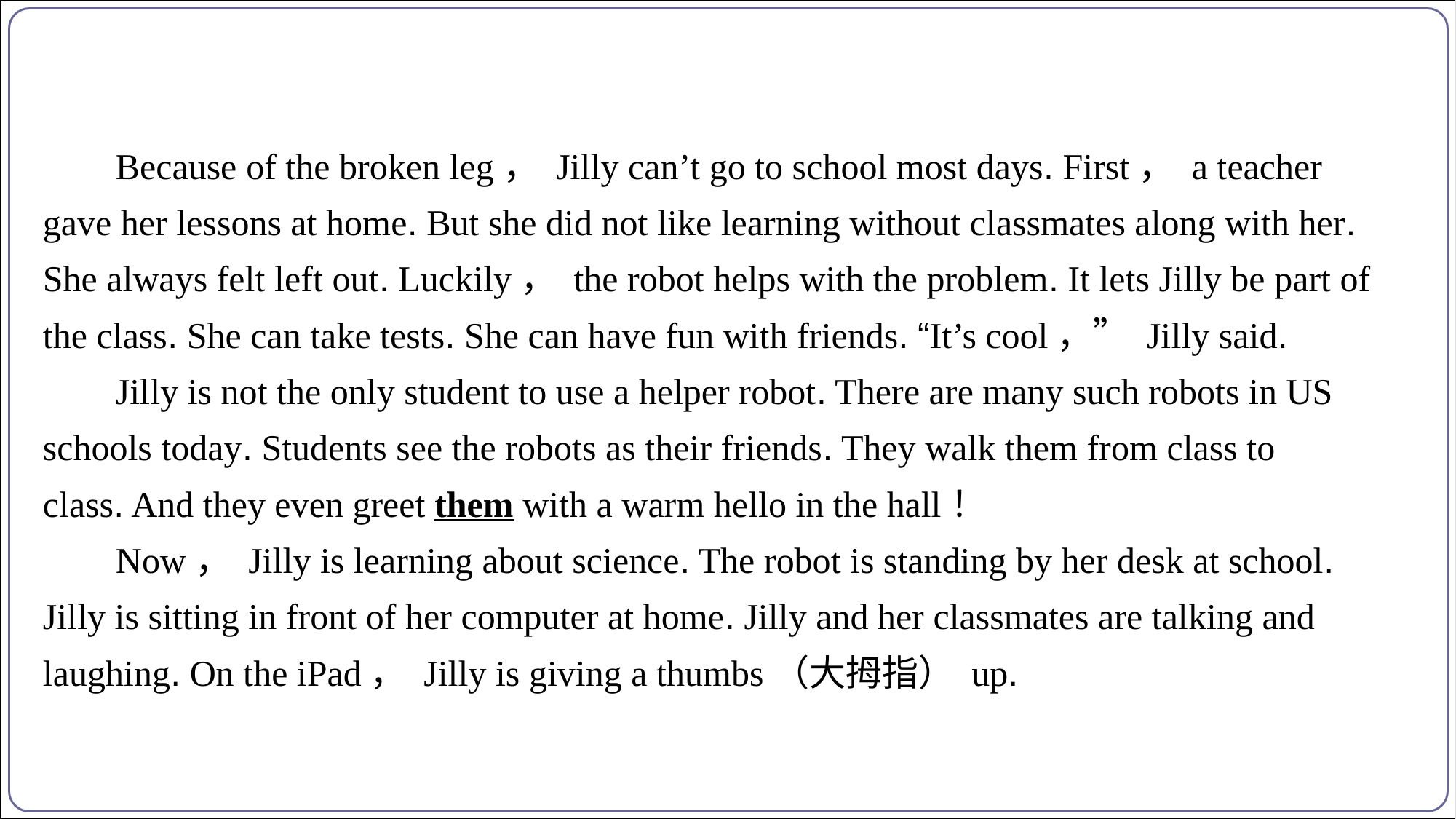

Because of the broken leg， Jilly can’t go to school most days. First， a teacher
gave her lessons at home. But she did not like learning without classmates along with her.
She always felt left out. Luckily， the robot helps with the problem. It lets Jilly be part of
the class. She can take tests. She can have fun with friends. “It’s cool，” Jilly said.
Jilly is not the only student to use a helper robot. There are many such robots in US
schools today. Students see the robots as their friends. They walk them from class to
class. And they even greet them with a warm hello in the hall！
Now， Jilly is learning about science. The robot is standing by her desk at school.
Jilly is sitting in front of her computer at home. Jilly and her classmates are talking and
laughing. On the iPad， Jilly is giving a thumbs（大拇指） up.